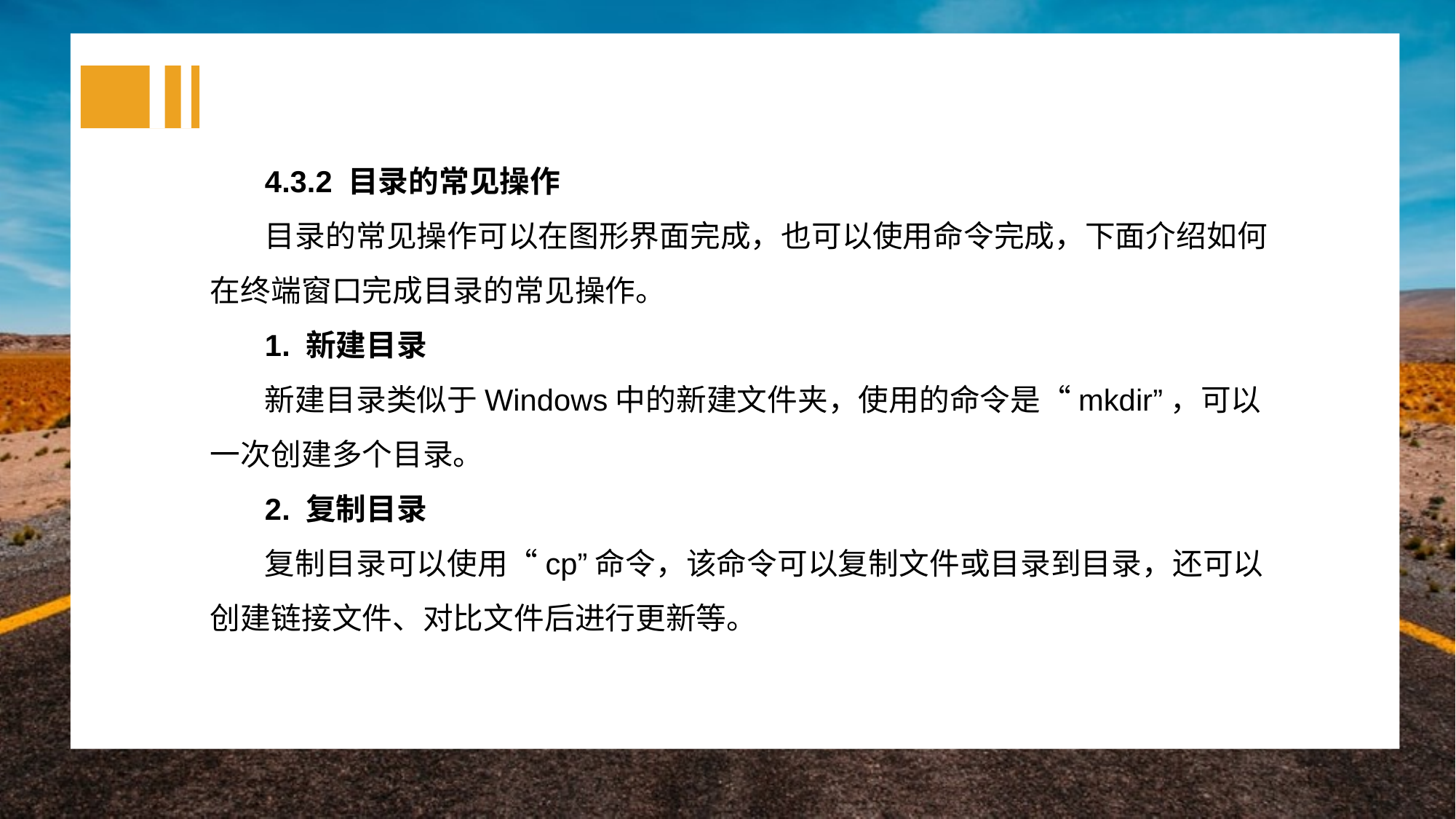

4.3.2 目录的常见操作
目录的常见操作可以在图形界面完成，也可以使用命令完成，下面介绍如何在终端窗口完成目录的常见操作。
1. 新建目录
新建目录类似于Windows中的新建文件夹，使用的命令是“mkdir”，可以一次创建多个目录。
2. 复制目录
复制目录可以使用“cp”命令，该命令可以复制文件或目录到目录，还可以创建链接文件、对比文件后进行更新等。